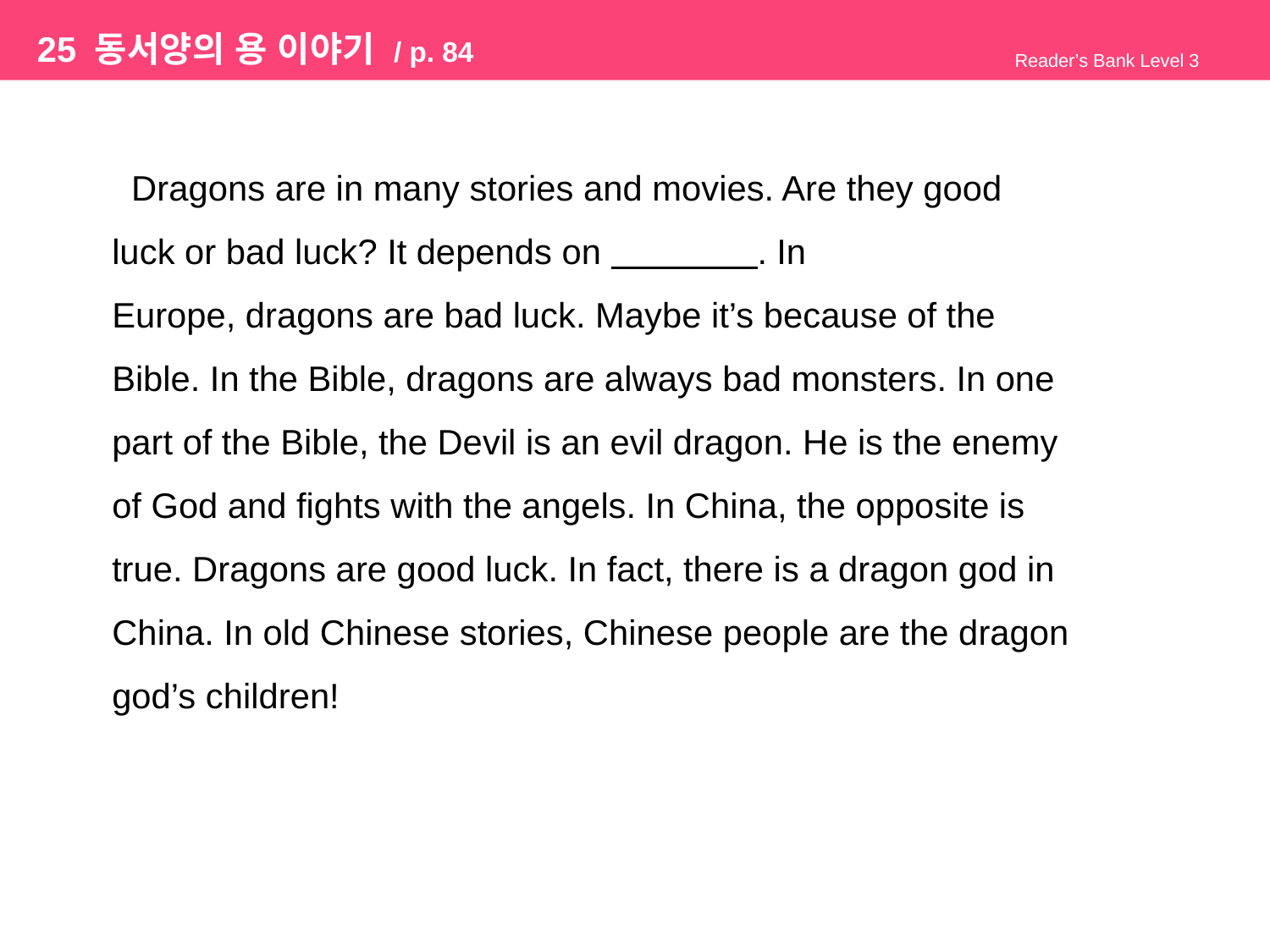

# 25 동서양의 용 이야기 / p. 84
Reader’s Bank Level 3

  Dragons are in many stories and movies. Are they good
luck or bad luck? It depends on                . In
Europe, dragons are bad luck. Maybe it’s because of the
Bible. In the Bible, dragons are always bad monsters. In one
part of the Bible, the Devil is an evil dragon. He is the enemy
of God and fights with the angels. In China, the opposite is
true. Dragons are good luck. In fact, there is a dragon god in
China. In old Chinese stories, Chinese people are the dragon
god’s children!